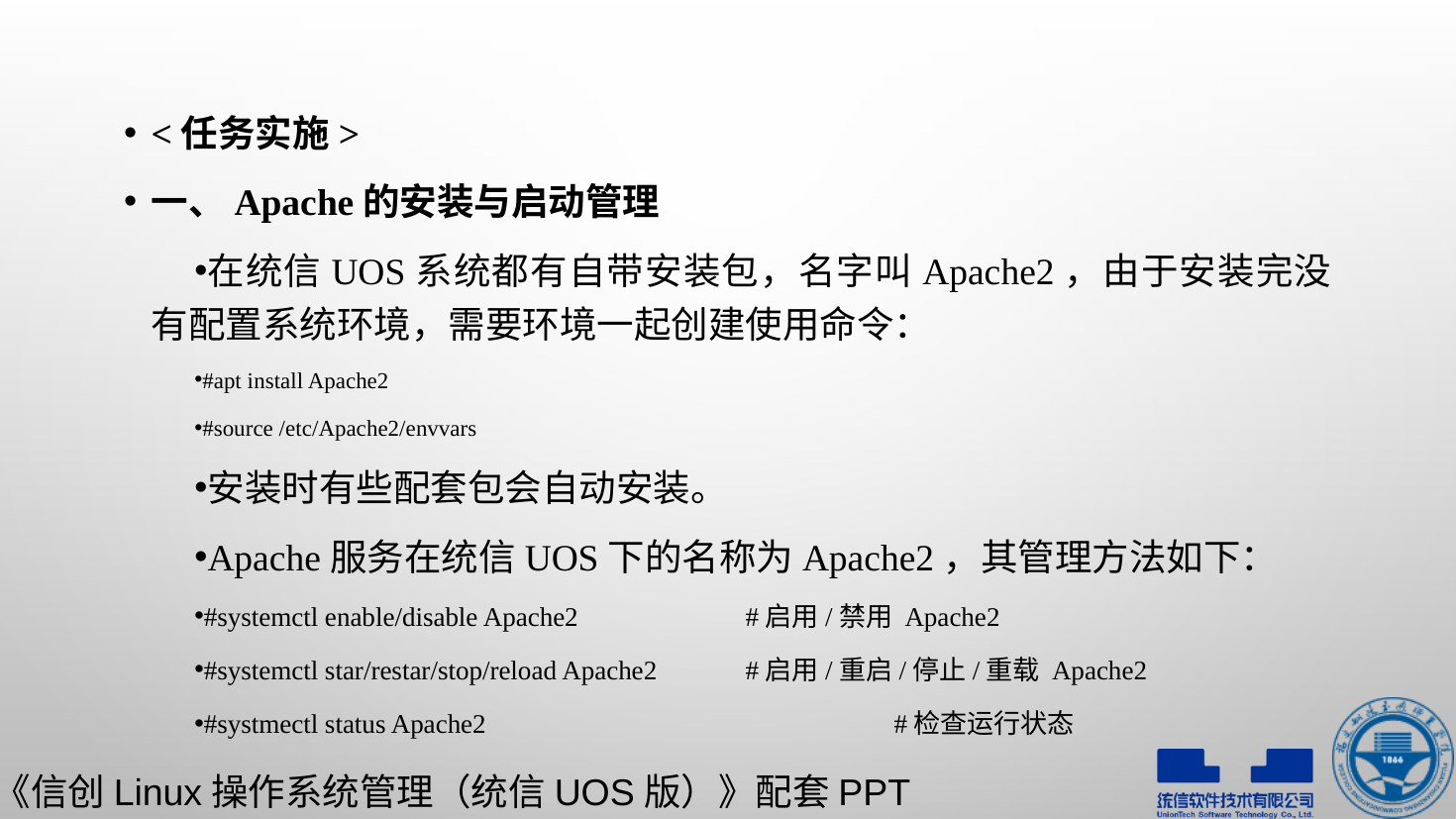

<任务实施>
一、Apache的安装与启动管理
在统信UOS系统都有自带安装包，名字叫Apache2，由于安装完没有配置系统环境，需要环境一起创建使用命令：
#apt install Apache2
#source /etc/Apache2/envvars
安装时有些配套包会自动安装。
Apache服务在统信UOS下的名称为Apache2，其管理方法如下：
#systemctl enable/disable Apache2		#启用/禁用 Apache2
#systemctl star/restar/stop/reload Apache2	#启用/重启/停止/重载 Apache2
#systmectl status Apache2			#检查运行状态